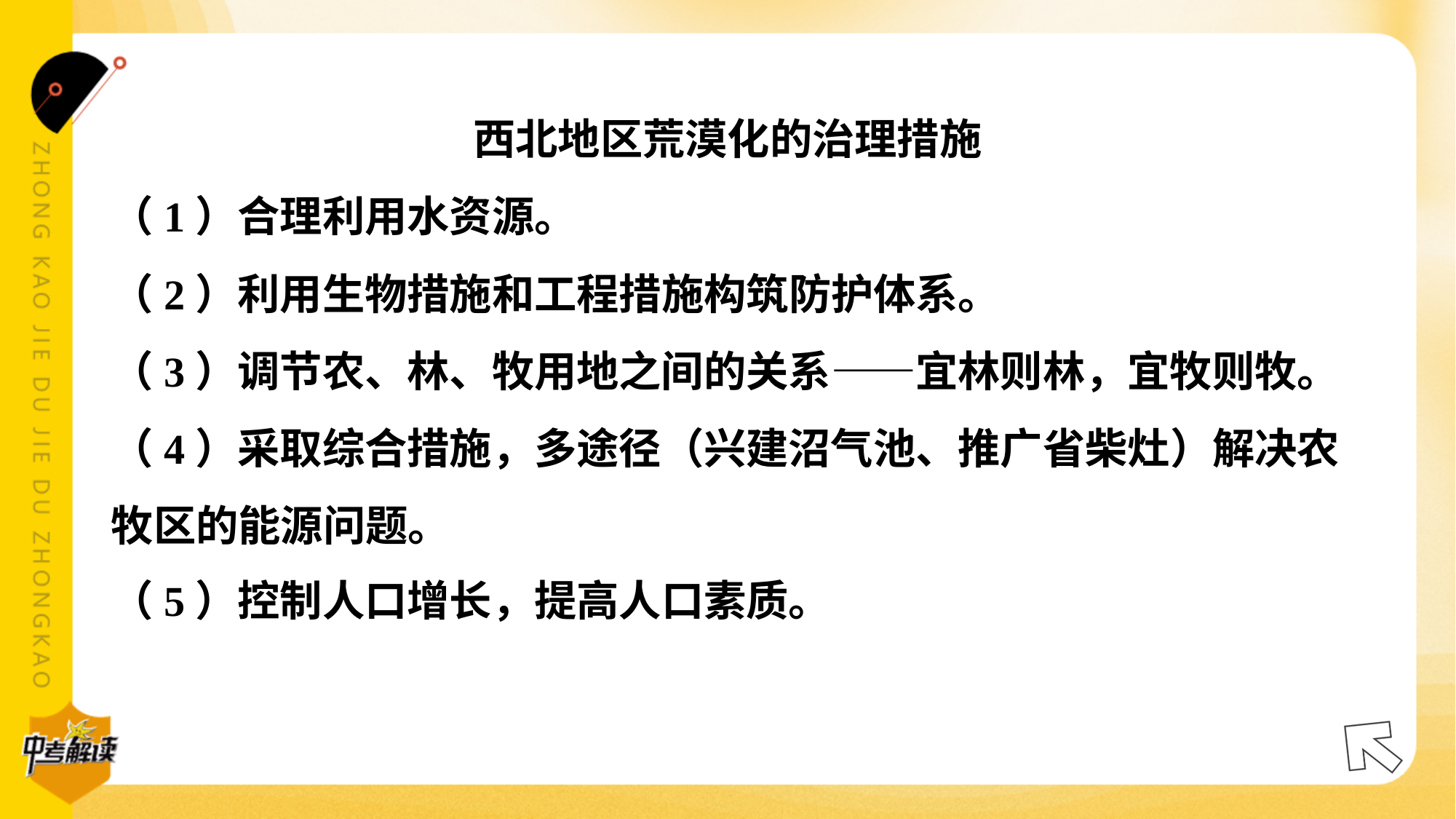

西北地区荒漠化的治理措施
（1）合理利用水资源。
（2）利用生物措施和工程措施构筑防护体系。
（3）调节农、林、牧用地之间的关系——宜林则林，宜牧则牧。
（4）采取综合措施，多途径（兴建沼气池、推广省柴灶）解决农
牧区的能源问题。
（5）控制人口增长，提高人口素质。